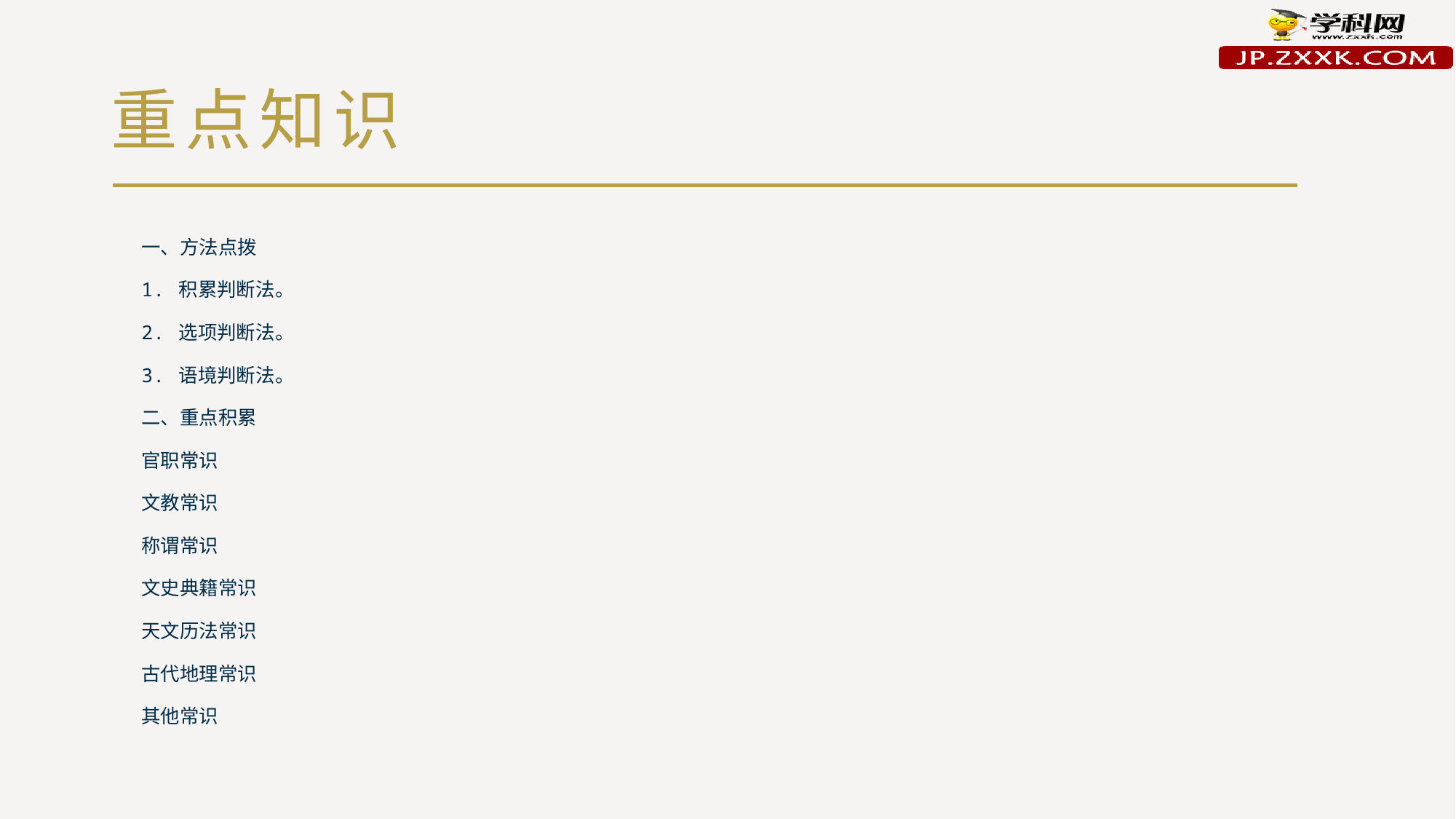

# 重点知识
一、方法点拨
	1. 积累判断法。
	2. 选项判断法。
	3. 语境判断法。
二、重点积累
	官职常识
	文教常识
	称谓常识
	文史典籍常识
	天文历法常识
	古代地理常识
	其他常识